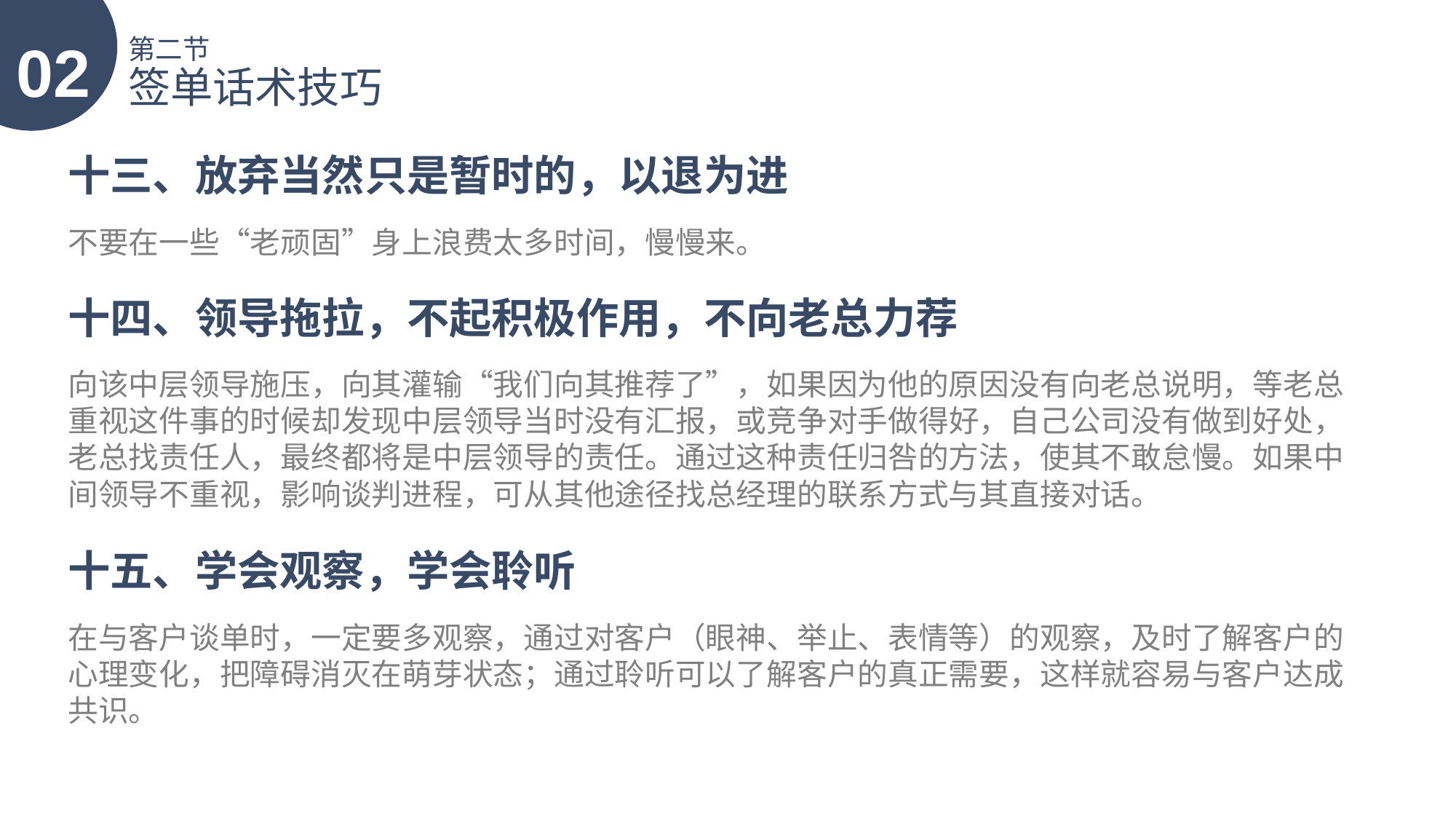

02
第二节
签单话术技巧
十三、放弃当然只是暂时的，以退为进
不要在一些“老顽固”身上浪费太多时间，慢慢来。
十四、领导拖拉，不起积极作用，不向老总力荐
向该中层领导施压，向其灌输“我们向其推荐了”，如果因为他的原因没有向老总说明，等老总重视这件事的时候却发现中层领导当时没有汇报，或竞争对手做得好，自己公司没有做到好处，老总找责任人，最终都将是中层领导的责任。通过这种责任归咎的方法，使其不敢怠慢。如果中间领导不重视，影响谈判进程，可从其他途径找总经理的联系方式与其直接对话。
十五、学会观察，学会聆听
在与客户谈单时，一定要多观察，通过对客户（眼神、举止、表情等）的观察，及时了解客户的心理变化，把障碍消灭在萌芽状态；通过聆听可以了解客户的真正需要，这样就容易与客户达成共识。